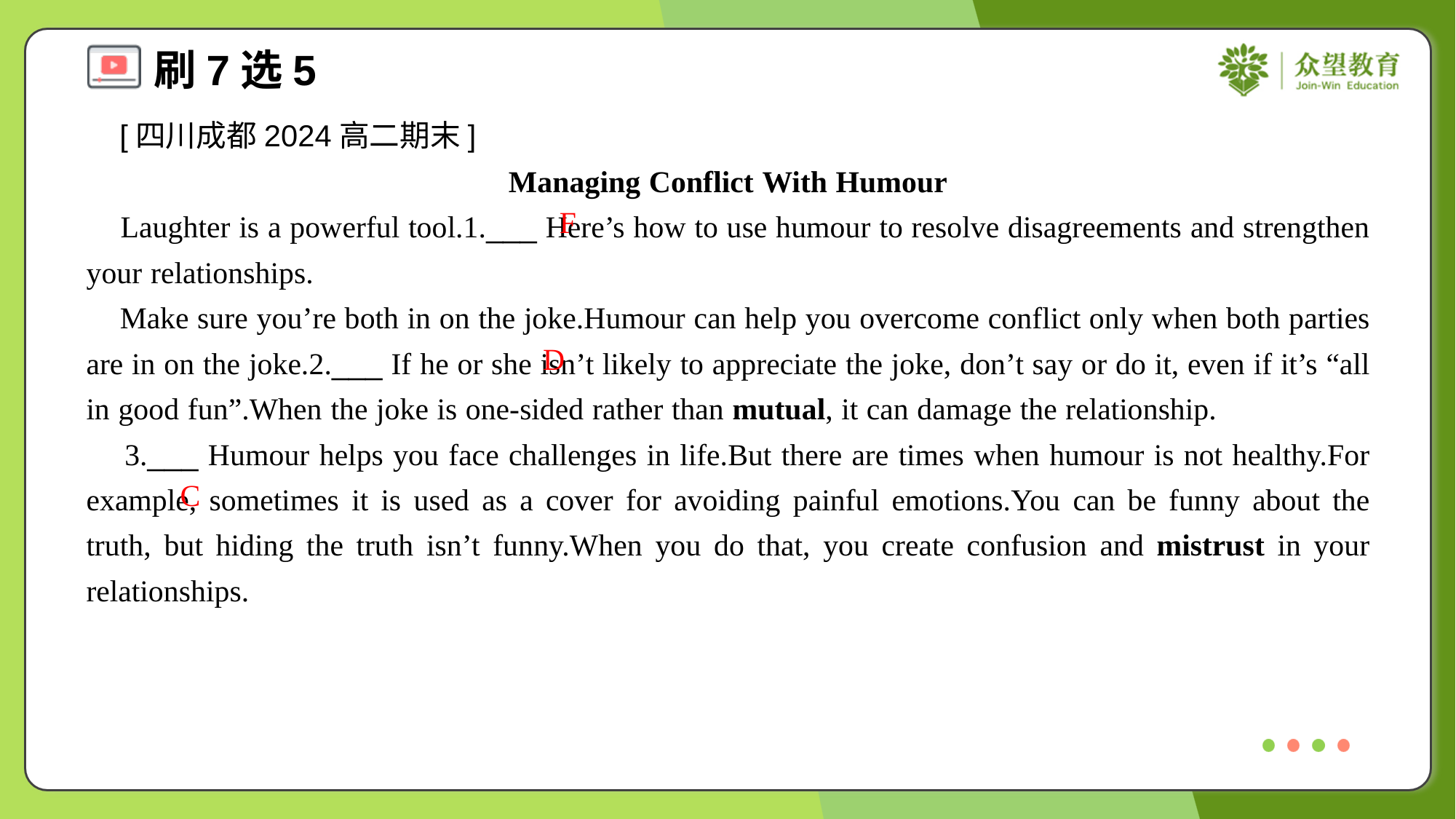

[四川成都2024高二期末]
Managing Conflict With Humour
    Laughter is a powerful tool.1.___ Here’s how to use humour to resolve disagreements and strengthen your relationships.
    Make sure you’re both in on the joke.Humour can help you overcome conflict only when both parties are in on the joke.2.___ If he or she isn’t likely to appreciate the joke, don’t say or do it, even if it’s “all in good fun”.When the joke is one-sided rather than mutual, it can damage the relationship.
    3.___ Humour helps you face challenges in life.But there are times when humour is not healthy.For example, sometimes it is used as a cover for avoiding painful emotions.You can be funny about the truth, but hiding the truth isn’t funny.When you do that, you create confusion and mistrust in your relationships.#2.3
F
D
C